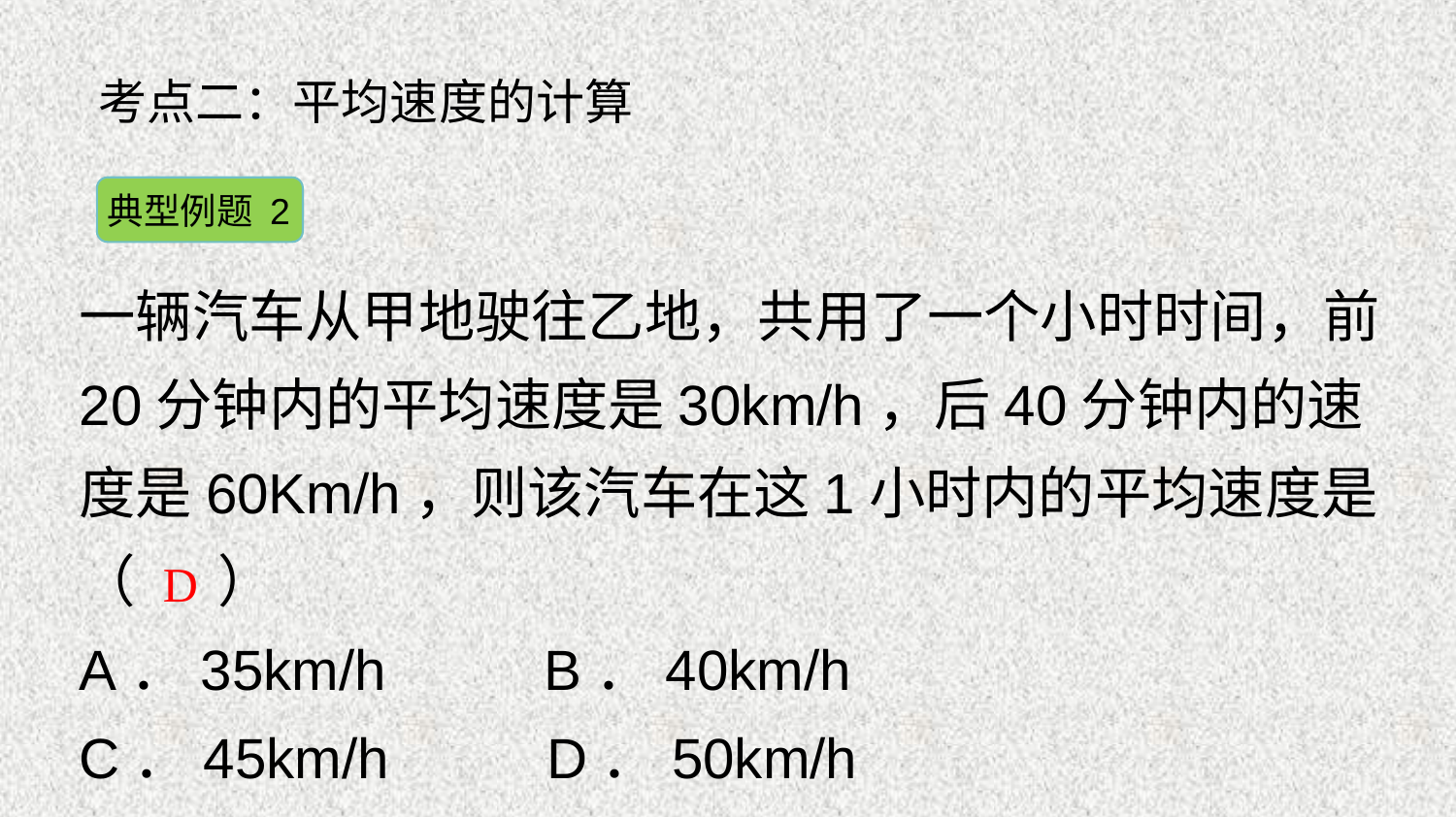

考点二：平均速度的计算
典型例题 2
一辆汽车从甲地驶往乙地，共用了一个小时时间，前20分钟内的平均速度是30km/h，后40分钟内的速度是60Km/h，则该汽车在这1小时内的平均速度是（　  ）
A．35km/h          B．40km/h
C．45km/h          D．50km/h
D